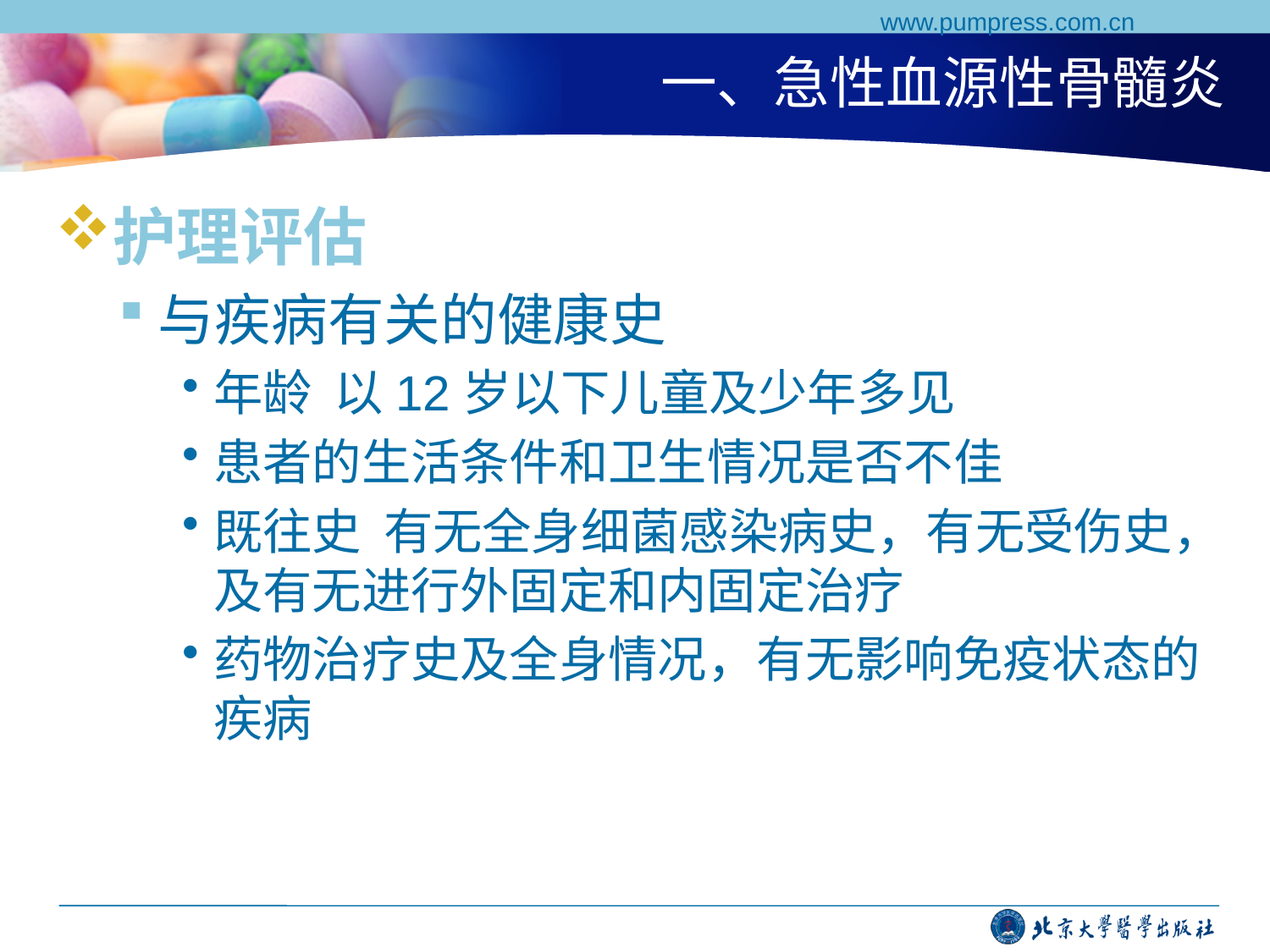

www.pumpress.com.cn
# 一、急性血源性骨髓炎
护理评估
与疾病有关的健康史
年龄  以12岁以下儿童及少年多见
患者的生活条件和卫生情况是否不佳
既往史  有无全身细菌感染病史，有无受伤史，及有无进行外固定和内固定治疗
药物治疗史及全身情况，有无影响免疫状态的疾病